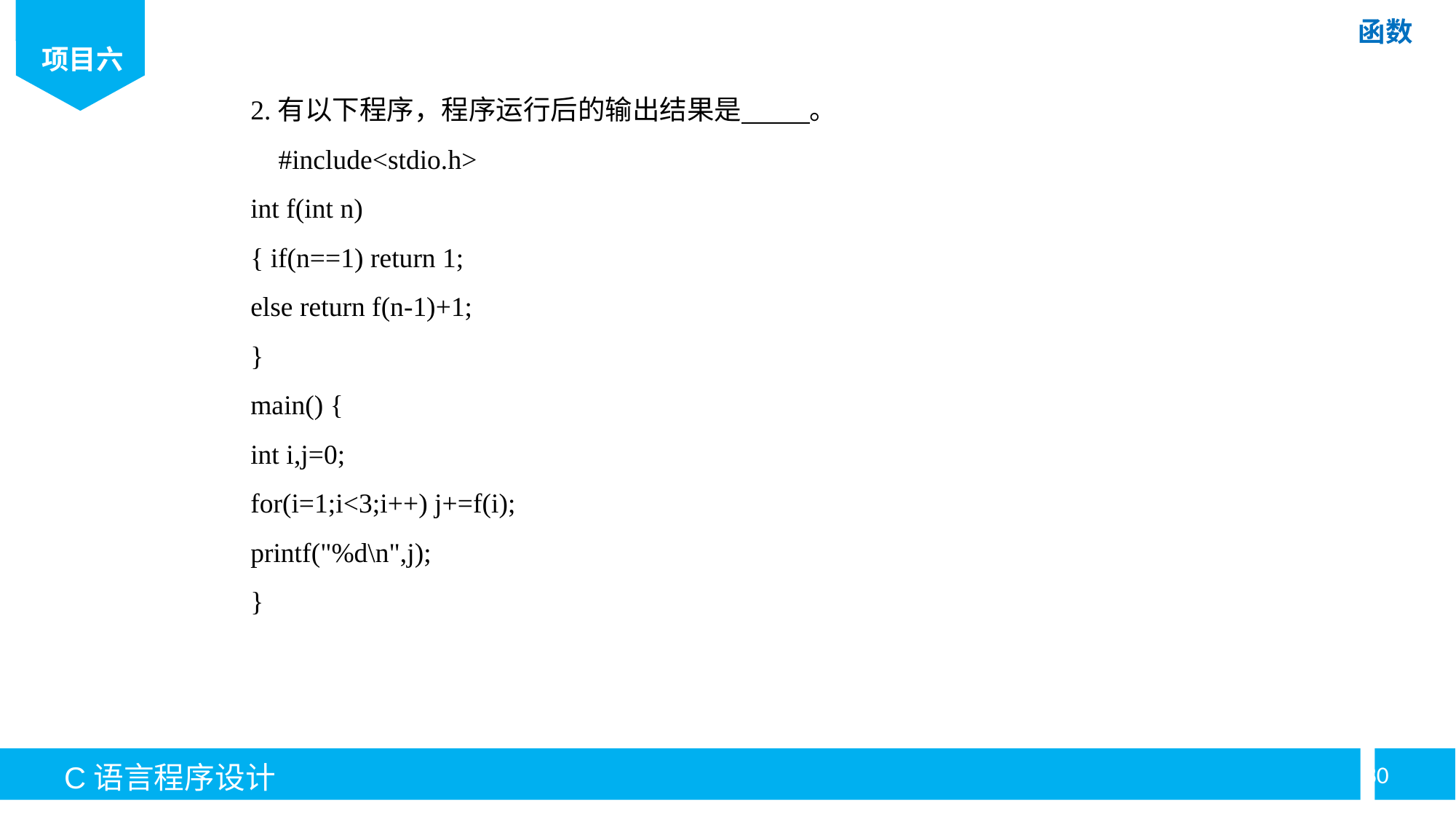

2.有以下程序，程序运行后的输出结果是           。
    #include<stdio.h>
int f(int n)
{ if(n==1) return 1;
else return f(n-1)+1;
}
main() {
int i,j=0;
for(i=1;i<3;i++) j+=f(i);
printf("%d\n",j);
}